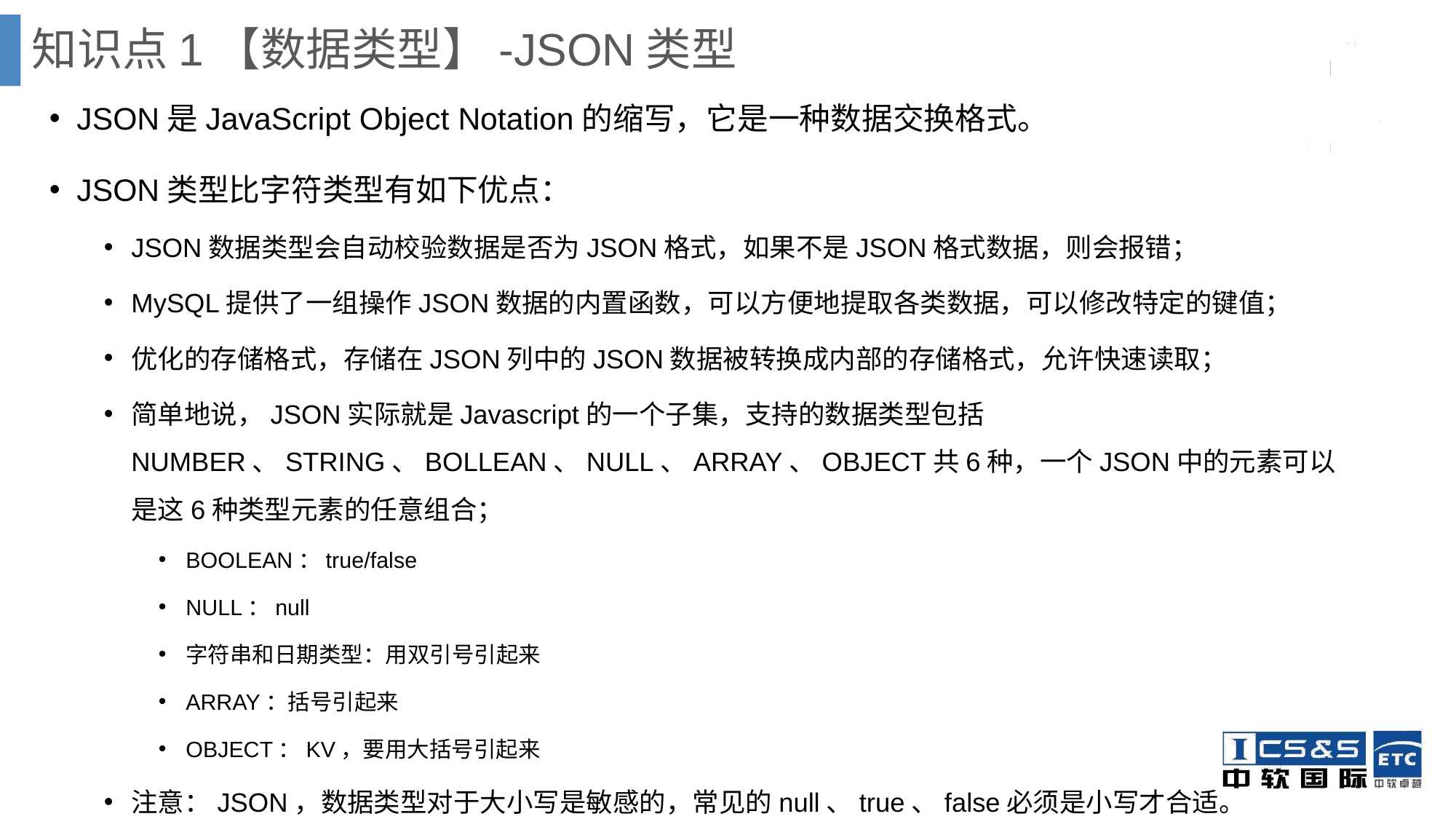

知识点1【数据类型】-JSON类型
JSON是JavaScript Object Notation的缩写，它是一种数据交换格式。
JSON类型比字符类型有如下优点：
JSON数据类型会自动校验数据是否为JSON格式，如果不是JSON格式数据，则会报错；
MySQL提供了一组操作JSON数据的内置函数，可以方便地提取各类数据，可以修改特定的键值；
优化的存储格式，存储在JSON列中的JSON数据被转换成内部的存储格式，允许快速读取；
简单地说，JSON实际就是Javascript的一个子集，支持的数据类型包括NUMBER、STRING、BOLLEAN、NULL、ARRAY、OBJECT共6种，一个JSON中的元素可以是这6种类型元素的任意组合；
BOOLEAN：true/false
NULL：null
字符串和日期类型：用双引号引起来
ARRAY：括号引起来
OBJECT：KV，要用大括号引起来
注意：JSON，数据类型对于大小写是敏感的，常见的null、true、false必须是小写才合适。